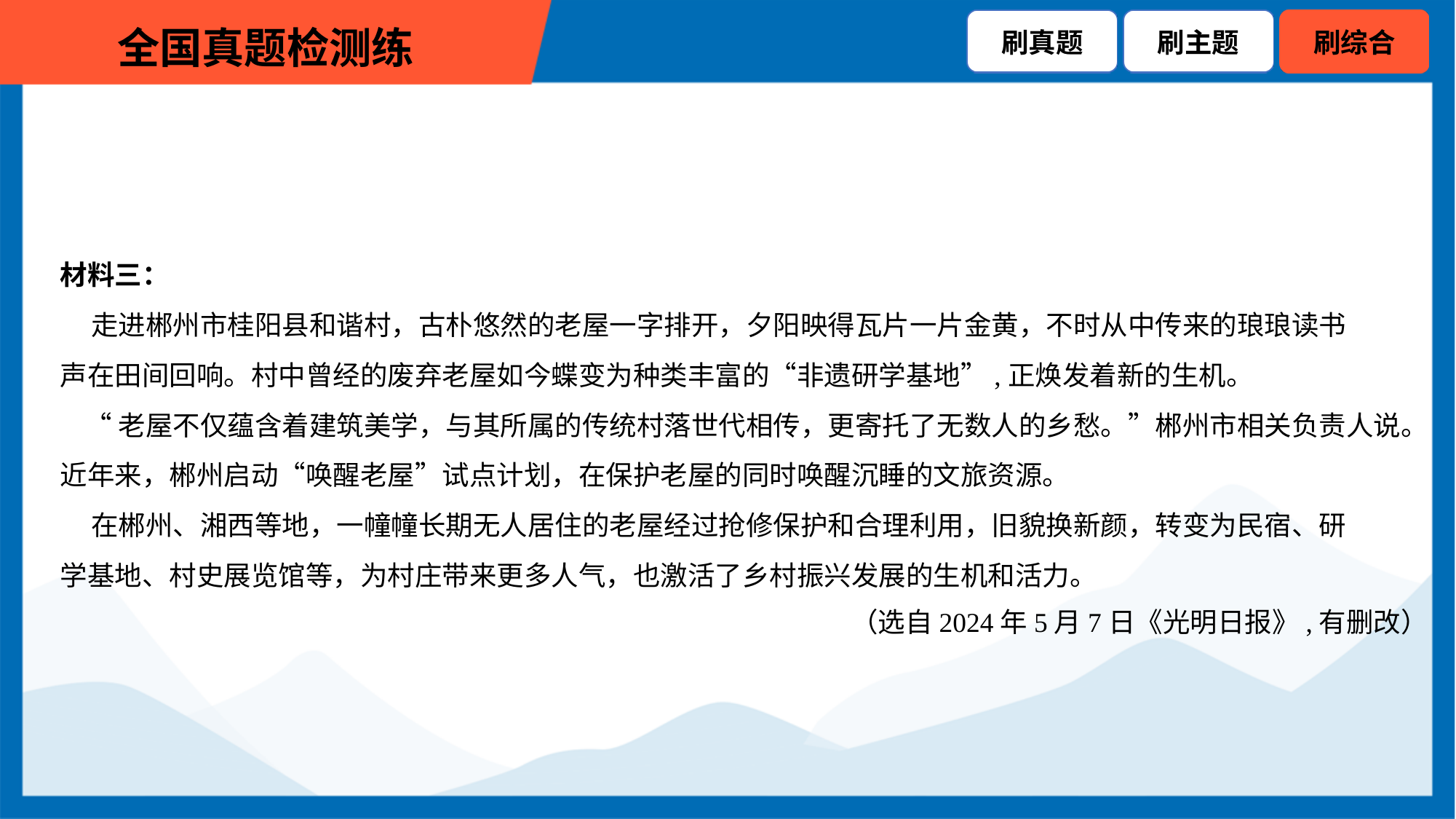

材料三：
    走进郴州市桂阳县和谐村，古朴悠然的老屋一字排开，夕阳映得瓦片一片金黄，不时从中传来的琅琅读书
声在田间回响。村中曾经的废弃老屋如今蝶变为种类丰富的“非遗研学基地”,正焕发着新的生机。
    “老屋不仅蕴含着建筑美学，与其所属的传统村落世代相传，更寄托了无数人的乡愁。”郴州市相关负责人说。
近年来，郴州启动“唤醒老屋”试点计划，在保护老屋的同时唤醒沉睡的文旅资源。
    在郴州、湘西等地，一幢幢长期无人居住的老屋经过抢修保护和合理利用，旧貌换新颜，转变为民宿、研
学基地、村史展览馆等，为村庄带来更多人气，也激活了乡村振兴发展的生机和活力。
（选自2024年5月7日《光明日报》,有删改）